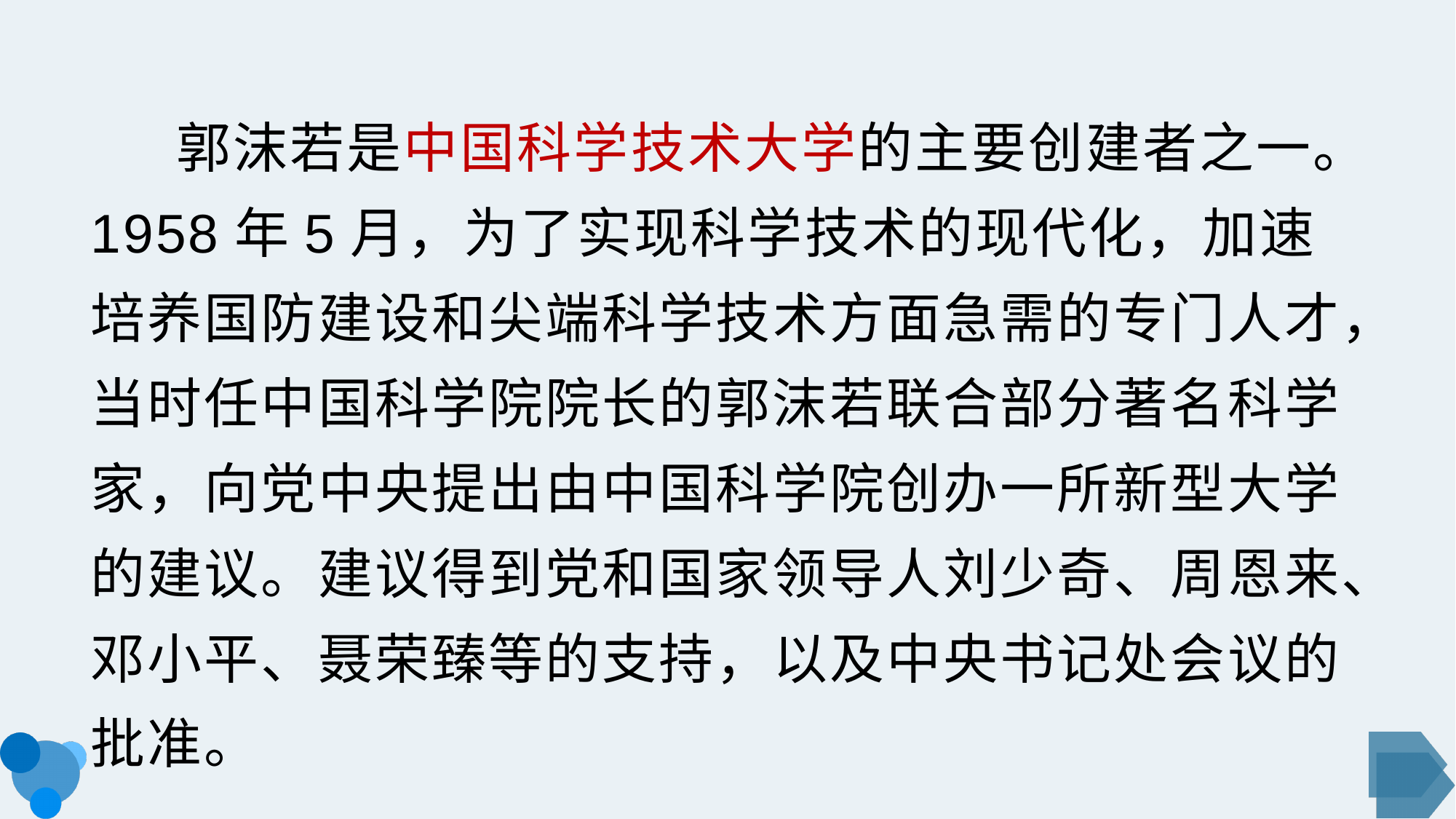

郭沫若是中国科学技术大学的主要创建者之一。1958年5月，为了实现科学技术的现代化，加速培养国防建设和尖端科学技术方面急需的专门人才，当时任中国科学院院长的郭沫若联合部分著名科学家，向党中央提出由中国科学院创办一所新型大学的建议。建议得到党和国家领导人刘少奇、周恩来、邓小平、聂荣臻等的支持，以及中央书记处会议的批准。